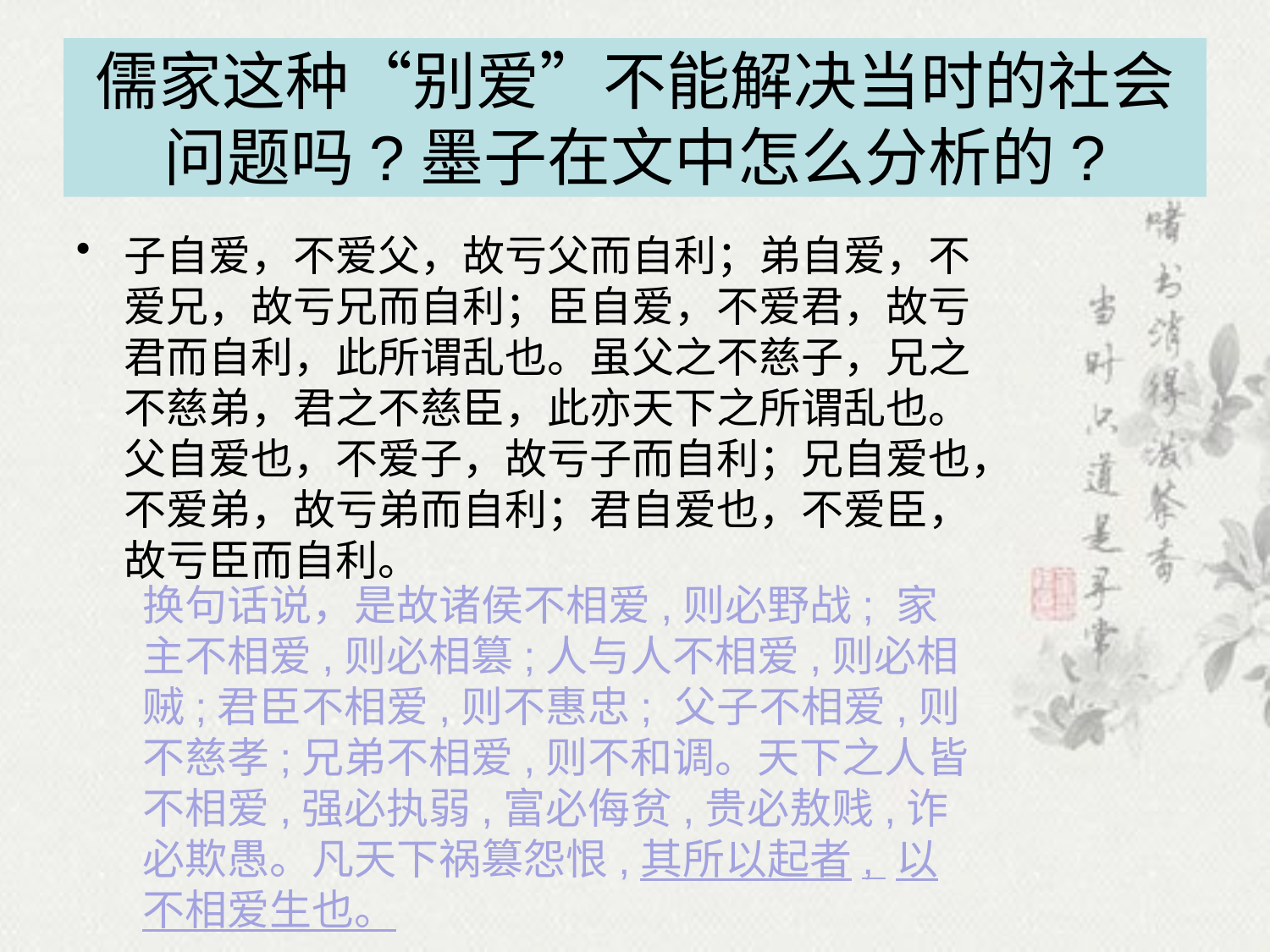

# 儒家这种“别爱”不能解决当时的社会问题吗?墨子在文中怎么分析的?
子自爱，不爱父，故亏父而自利；弟自爱，不爱兄，故亏兄而自利；臣自爱，不爱君，故亏君而自利，此所谓乱也。虽父之不慈子，兄之不慈弟，君之不慈臣，此亦天下之所谓乱也。父自爱也，不爱子，故亏子而自利；兄自爱也，不爱弟，故亏弟而自利；君自爱也，不爱臣，故亏臣而自利。
换句话说，是故诸侯不相爱,则必野战; 家主不相爱,则必相篡;人与人不相爱,则必相贼;君臣不相爱,则不惠忠; 父子不相爱,则不慈孝;兄弟不相爱,则不和调。天下之人皆不相爱,强必执弱,富必侮贫,贵必敖贱,诈必欺愚。凡天下祸篡怨恨,其所以起者, 以不相爱生也。